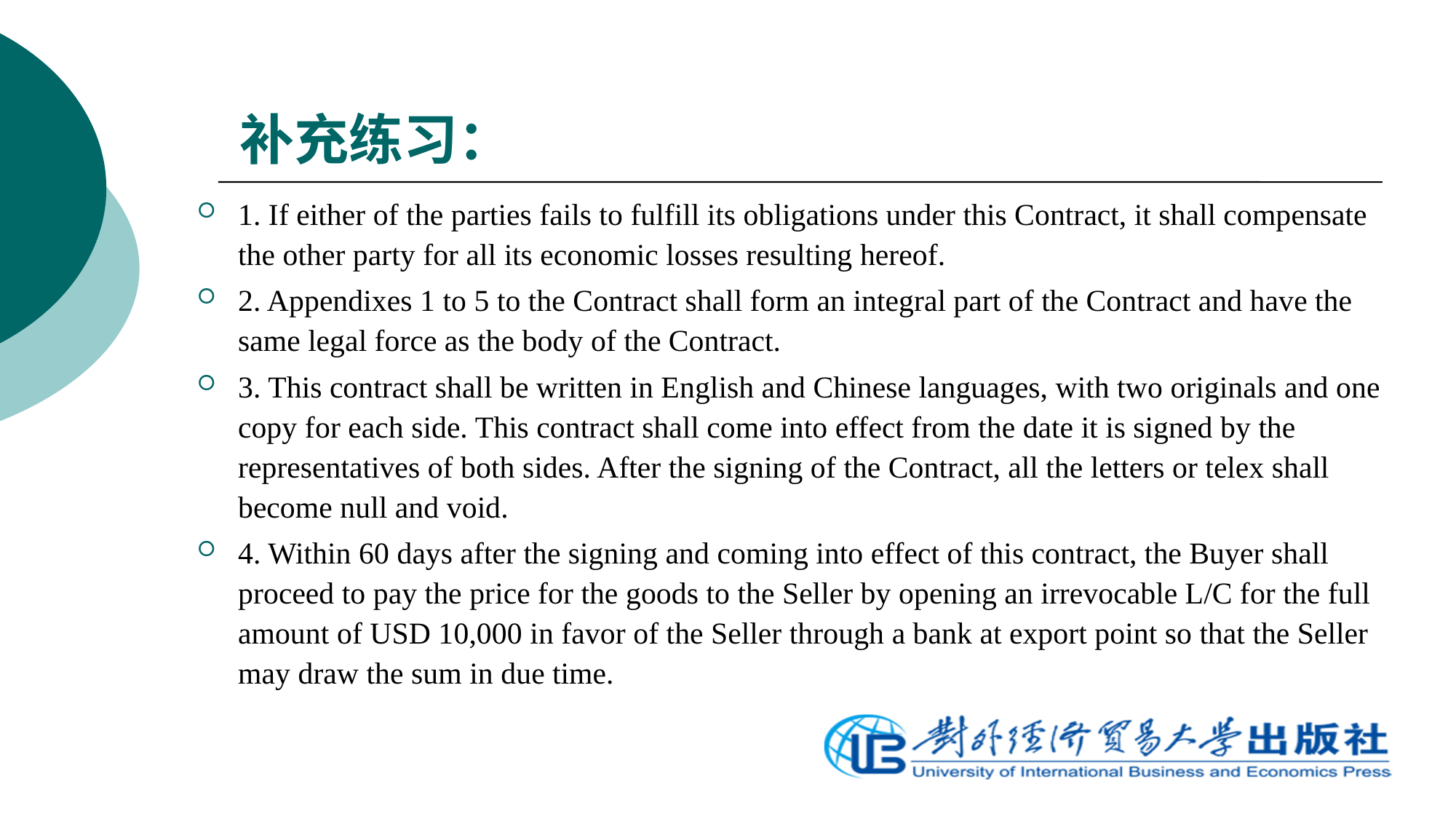

# 补充练习：
1. If either of the parties fails to fulfill its obligations under this Contract, it shall compensate the other party for all its economic losses resulting hereof.
2. Appendixes 1 to 5 to the Contract shall form an integral part of the Contract and have the same legal force as the body of the Contract.
3. This contract shall be written in English and Chinese languages, with two originals and one copy for each side. This contract shall come into effect from the date it is signed by the representatives of both sides. After the signing of the Contract, all the letters or telex shall become null and void.
4. Within 60 days after the signing and coming into effect of this contract, the Buyer shall proceed to pay the price for the goods to the Seller by opening an irrevocable L/C for the full amount of USD 10,000 in favor of the Seller through a bank at export point so that the Seller may draw the sum in due time.